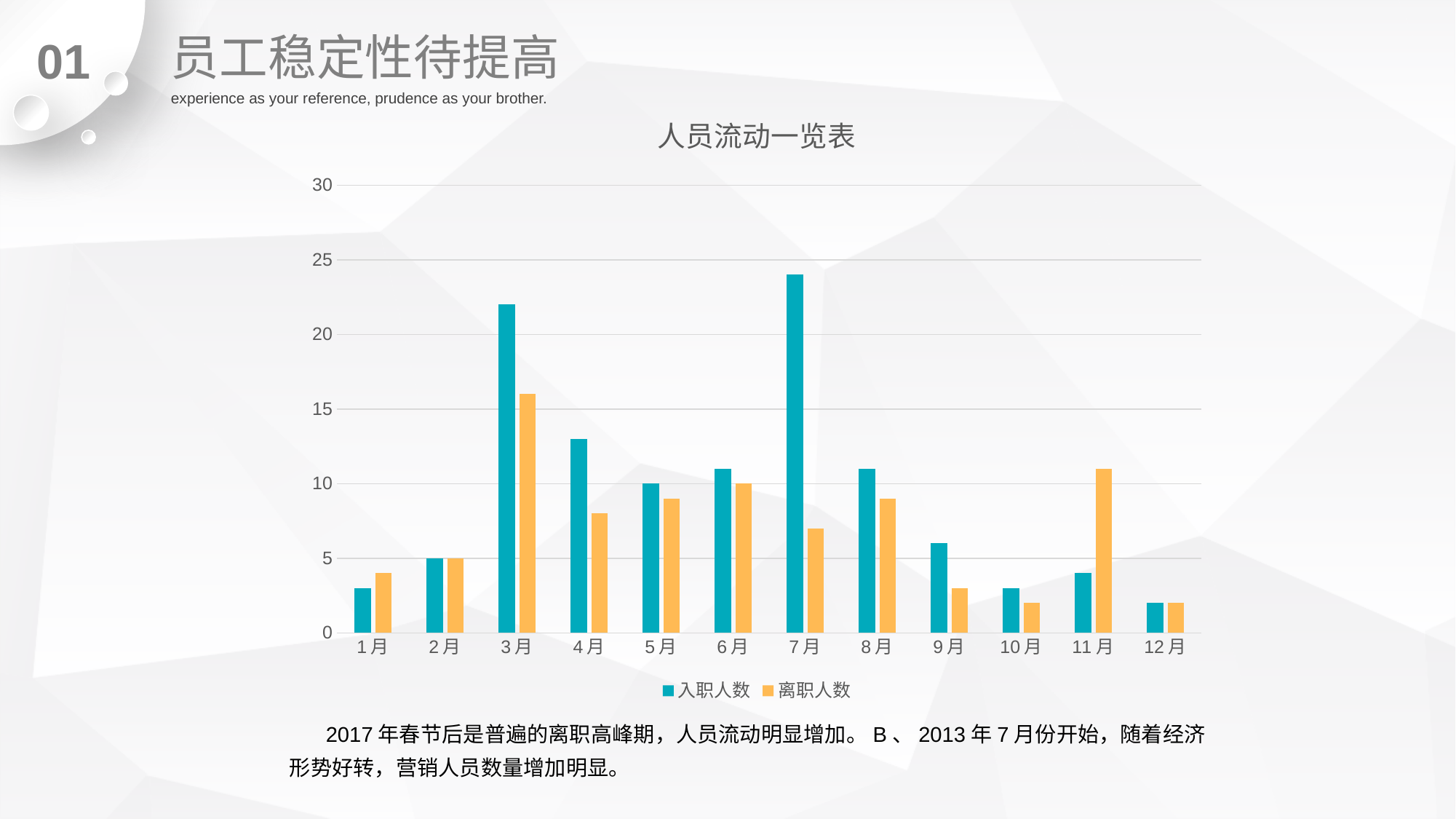

员工稳定性待提高
01

experience as your reference, prudence as your brother.

### Chart: 人员流动一览表

| Category | 入职人数 | 离职人数 |
|---|---|---|
| 1月 | 3.0 | 4.0 |
| 2月 | 5.0 | 5.0 |
| 3月 | 22.0 | 16.0 |
| 4月 | 13.0 | 8.0 |
| 5月 | 10.0 | 9.0 |
| 6月 | 11.0 | 10.0 |
| 7月 | 24.0 | 7.0 |
| 8月 | 11.0 | 9.0 |
| 9月 | 6.0 | 3.0 |
| 10月 | 3.0 | 2.0 |
| 11月 | 4.0 | 11.0 |
| 12月 | 2.0 | 2.0 |

2017年春节后是普遍的离职高峰期，人员流动明显增加。B、2013年7月份开始，随着经济形势好转，营销人员数量增加明显。